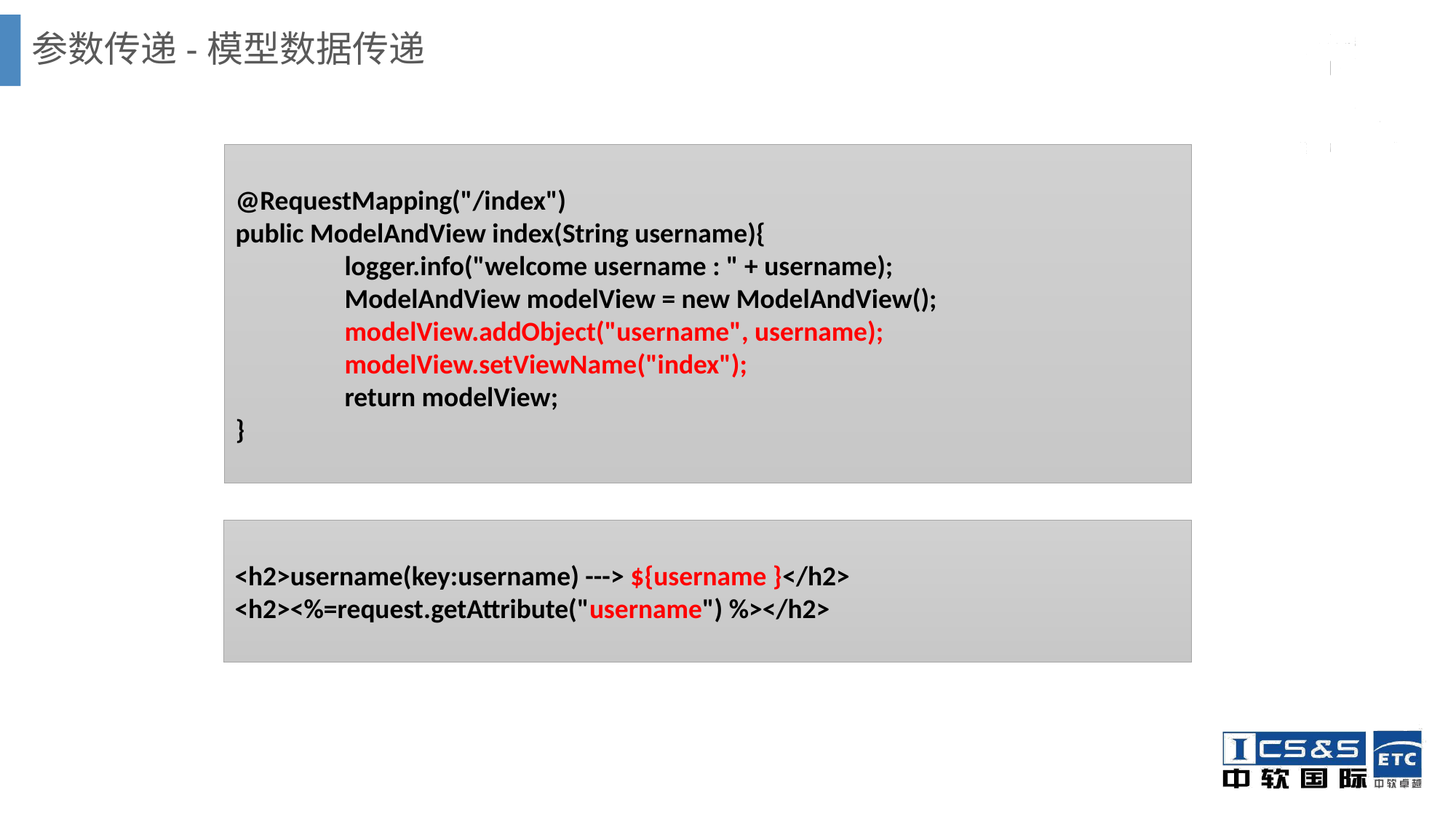

# 参数传递-模型数据传递

@RequestMapping("/index")
public ModelAndView index(String username){
	logger.info("welcome username : " + username);
	ModelAndView modelView = new ModelAndView();
	modelView.addObject("username", username);
	modelView.setViewName("index");
	return modelView;
}

<h2>username(key:username) ---> ${username }</h2>
<h2><%=request.getAttribute("username") %></h2>